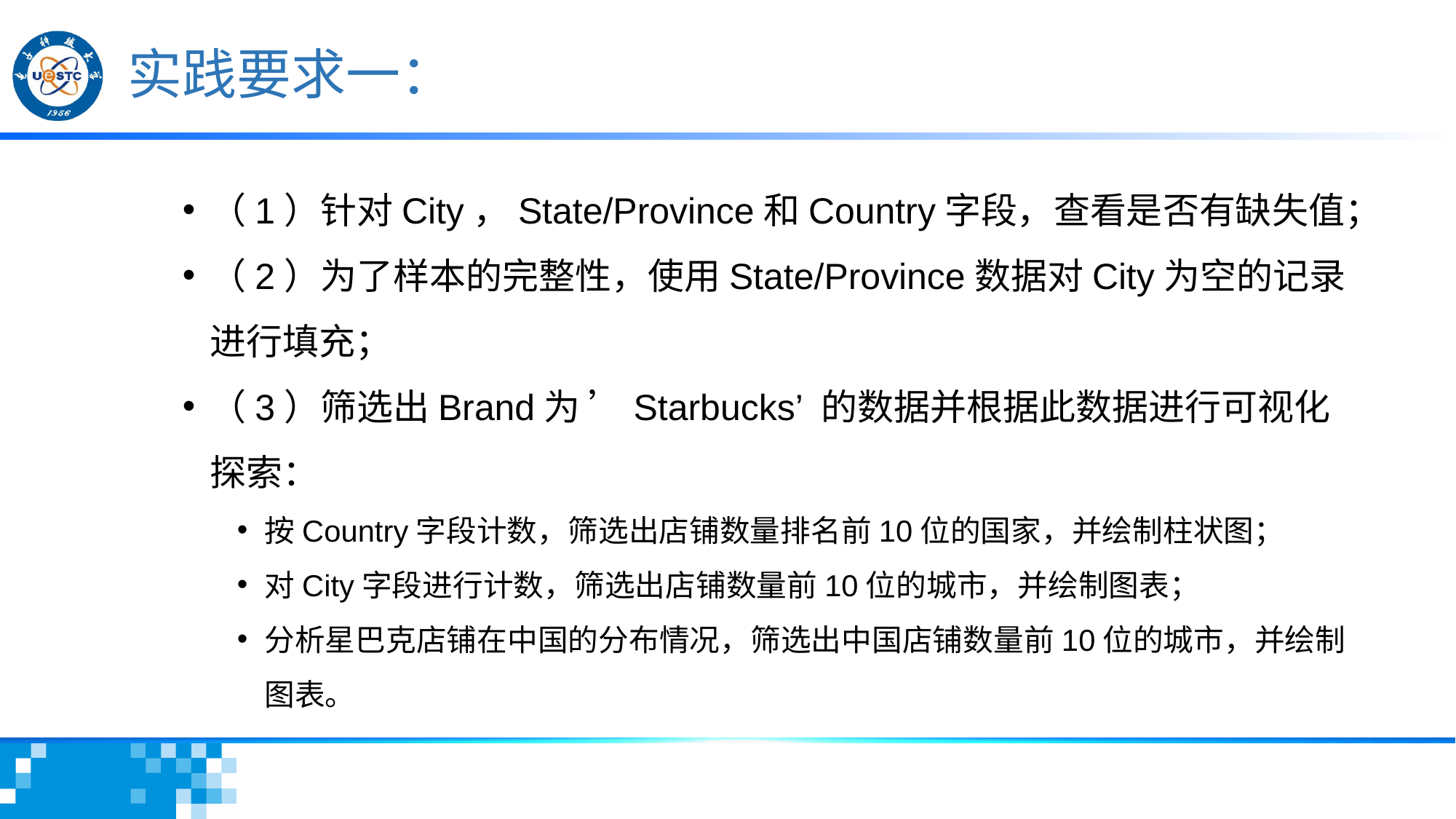

# 实践要求一：
（1）针对City，State/Province和Country字段，查看是否有缺失值；
（2）为了样本的完整性，使用State/Province数据对City为空的记录进行填充；
（3）筛选出Brand为 ’Starbucks’ 的数据并根据此数据进行可视化探索：
按Country字段计数，筛选出店铺数量排名前10位的国家，并绘制柱状图；
对City字段进行计数，筛选出店铺数量前10位的城市，并绘制图表；
分析星巴克店铺在中国的分布情况，筛选出中国店铺数量前10位的城市，并绘制图表。